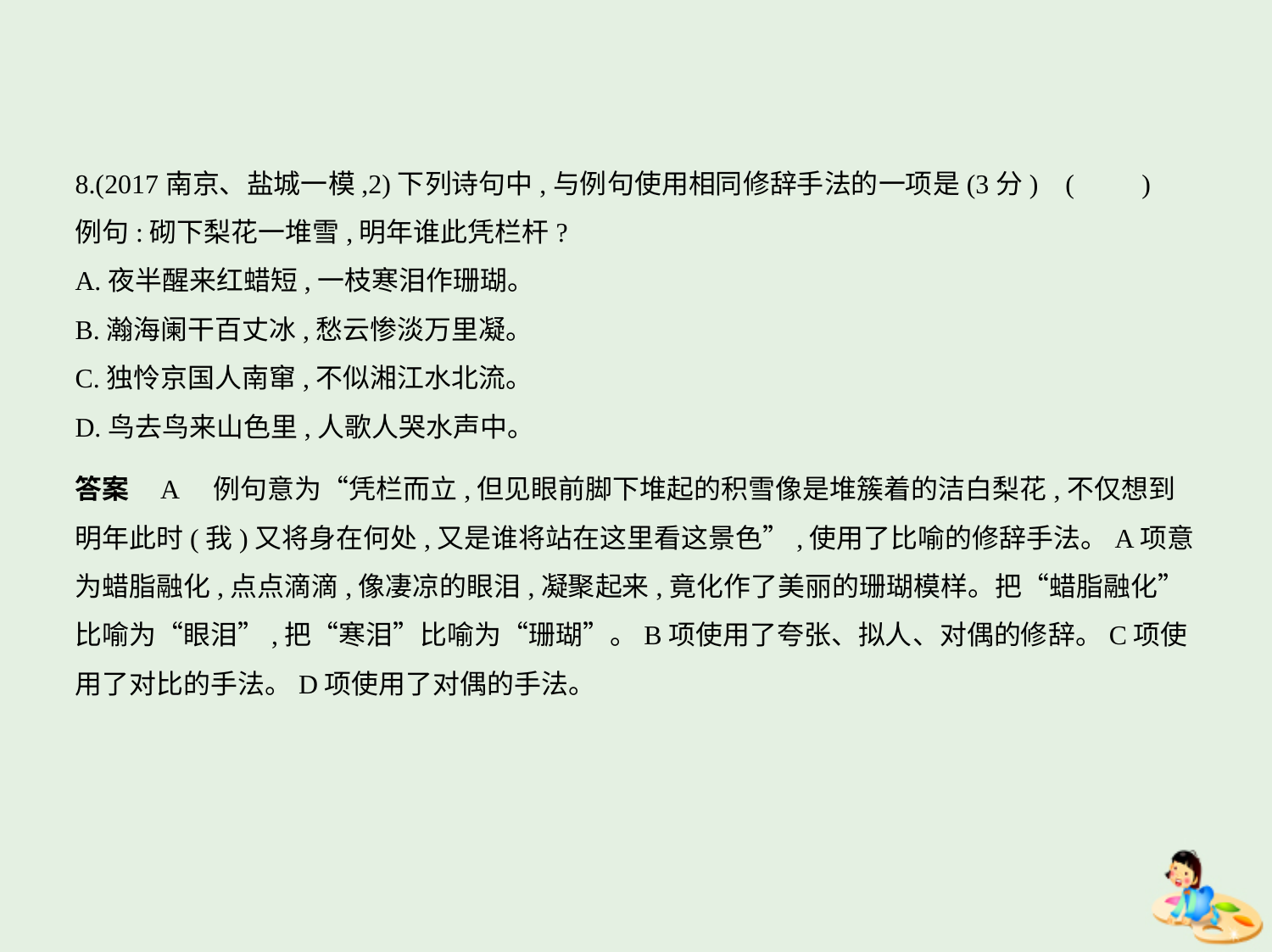

8.(2017南京、盐城一模,2)下列诗句中,与例句使用相同修辞手法的一项是(3分) (　　)
例句:砌下梨花一堆雪,明年谁此凭栏杆?
A.夜半醒来红蜡短,一枝寒泪作珊瑚。
B.瀚海阑干百丈冰,愁云惨淡万里凝。
C.独怜京国人南窜,不似湘江水北流。
D.鸟去鸟来山色里,人歌人哭水声中。
答案    A　例句意为“凭栏而立,但见眼前脚下堆起的积雪像是堆簇着的洁白梨花,不仅想到
明年此时(我)又将身在何处,又是谁将站在这里看这景色”,使用了比喻的修辞手法。A项意
为蜡脂融化,点点滴滴,像凄凉的眼泪,凝聚起来,竟化作了美丽的珊瑚模样。把“蜡脂融化”
比喻为“眼泪”,把“寒泪”比喻为“珊瑚”。B项使用了夸张、拟人、对偶的修辞。C项使
用了对比的手法。D项使用了对偶的手法。